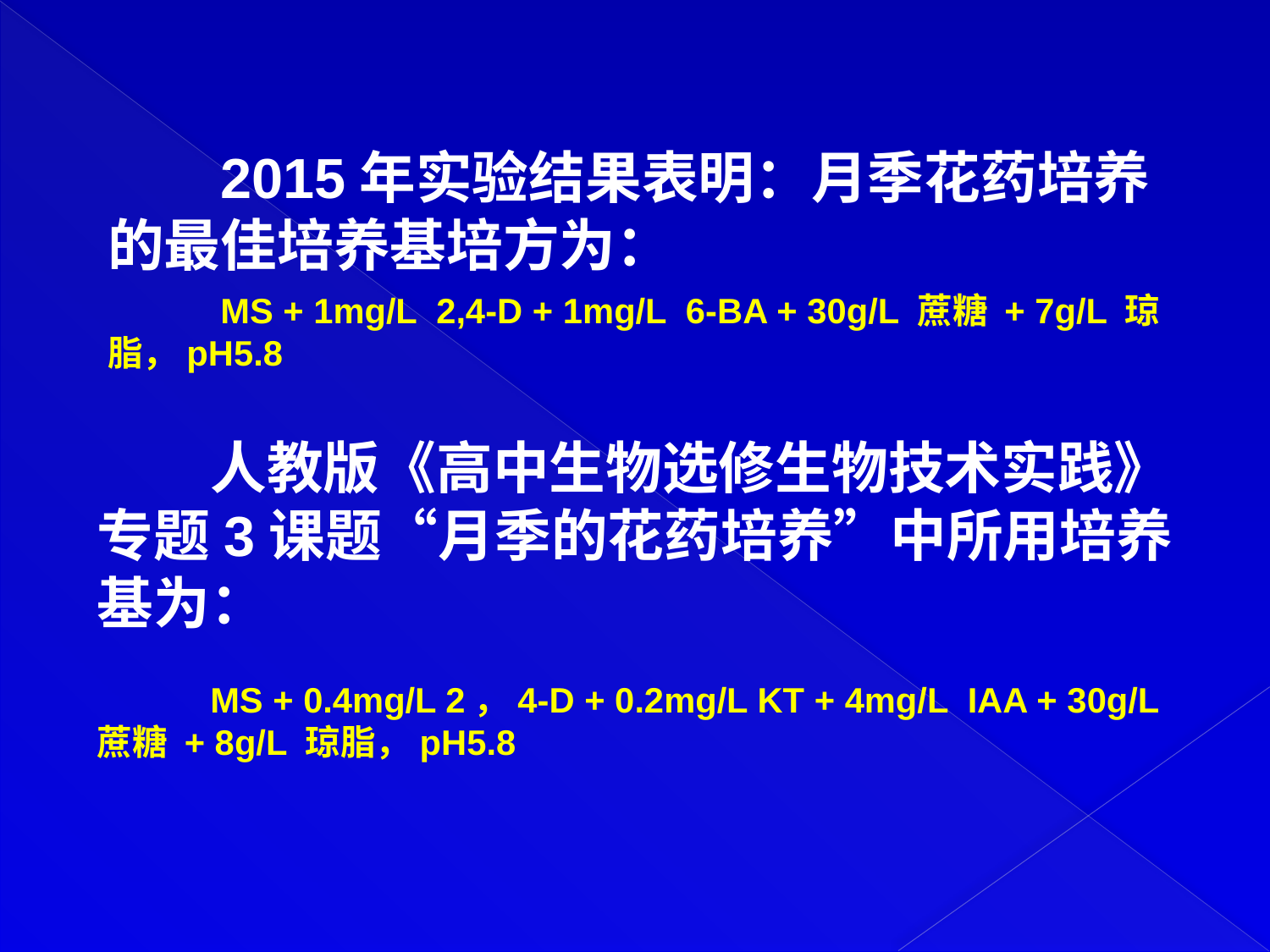

2015年实验结果表明：月季花药培养的最佳培养基培方为：
MS + 1mg/L  2,4-D + 1mg/L  6-BA + 30g/L 蔗糖 + 7g/L 琼脂，pH5.8
人教版《高中生物选修生物技术实践》专题3课题“月季的花药培养”中所用培养基为：

MS + 0.4mg/L 2，4-D + 0.2mg/L KT + 4mg/L  IAA + 30g/L 蔗糖 + 8g/L 琼脂，pH5.8